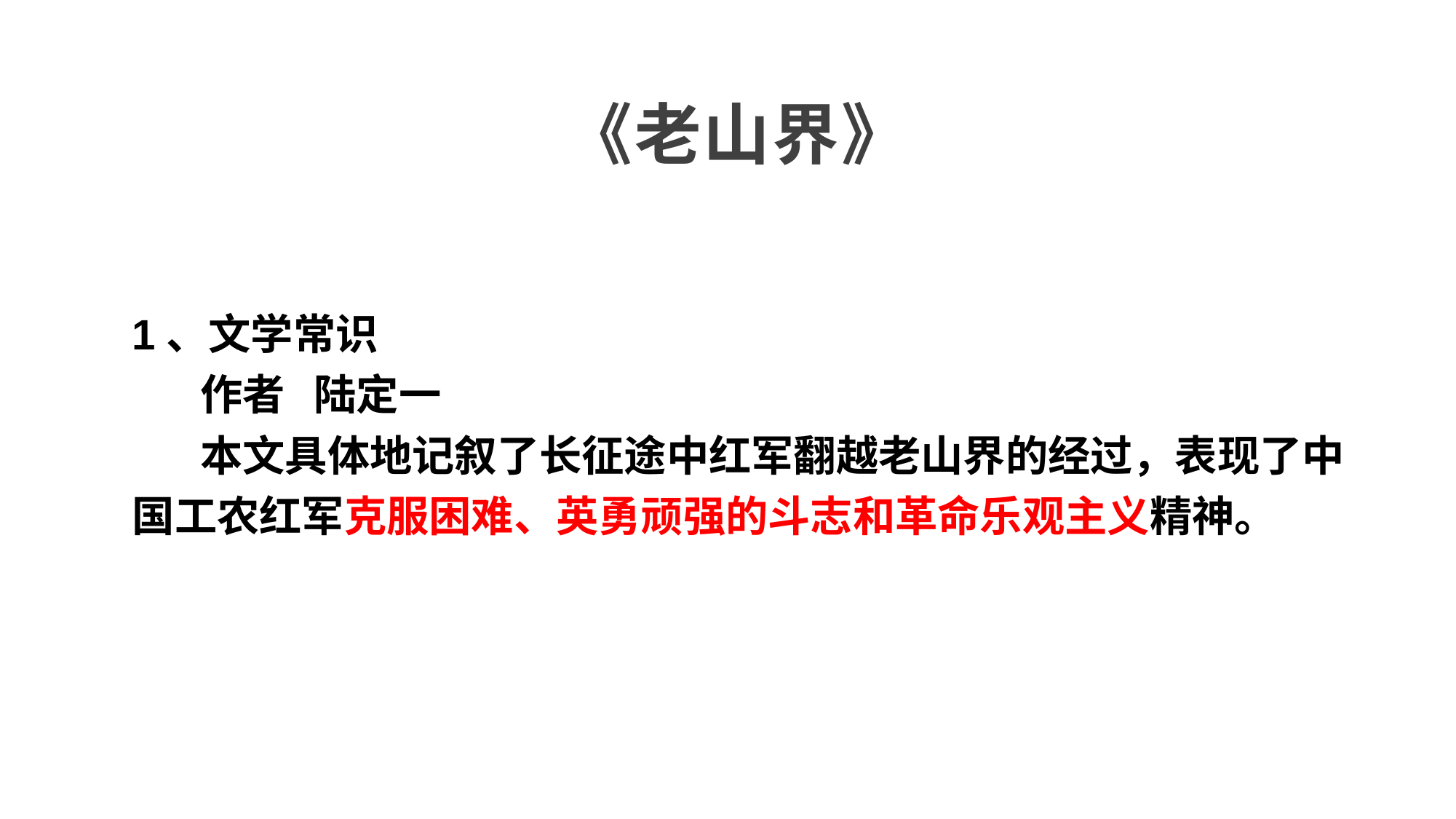

《老山界》

1、文学常识
      作者   陆定一
      本文具体地记叙了长征途中红军翻越老山界的经过，表现了中国工农红军克服困难、英勇顽强的斗志和革命乐观主义精神。